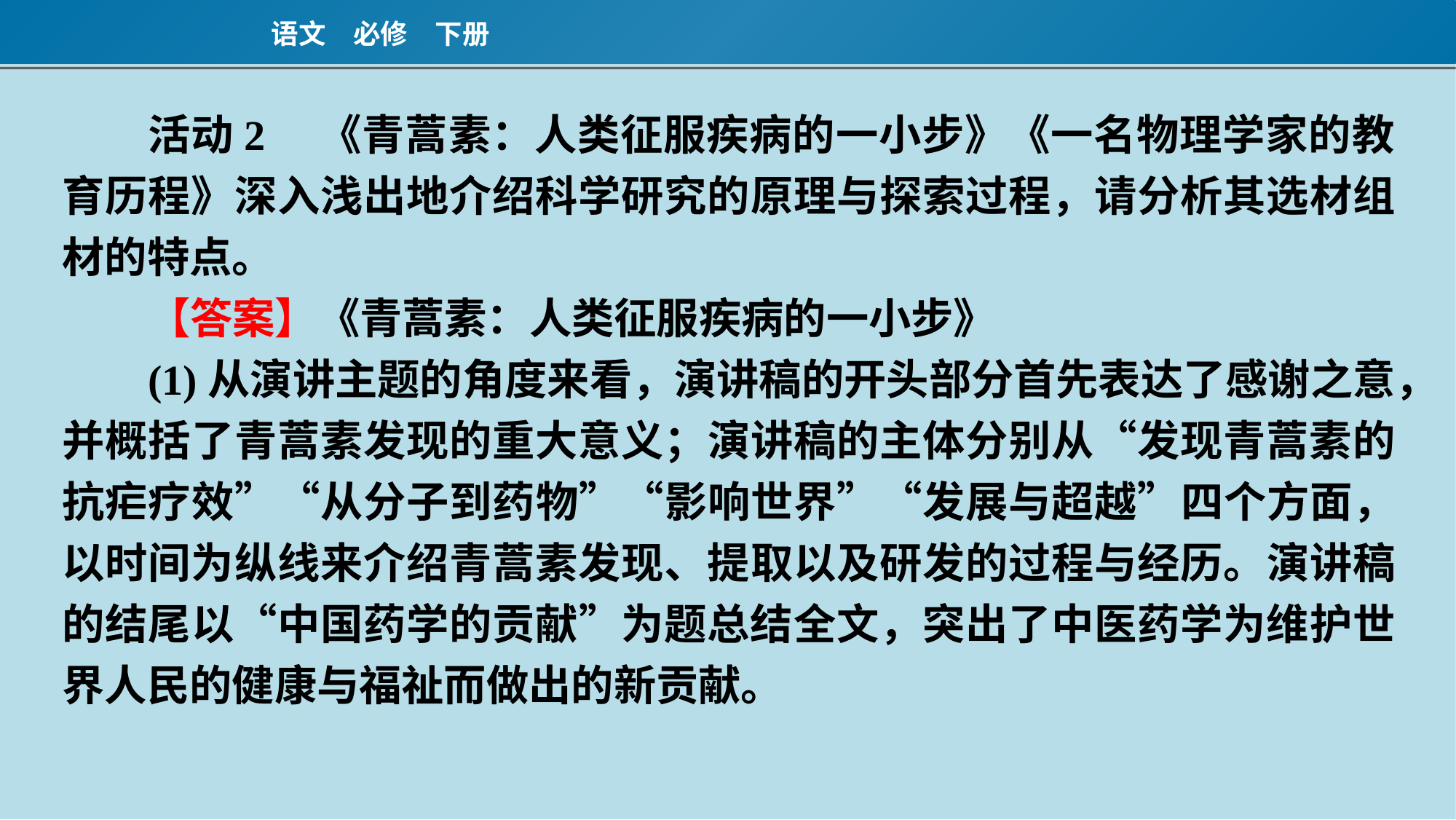

活动2　《青蒿素：人类征服疾病的一小步》《一名物理学家的教育历程》深入浅出地介绍科学研究的原理与探索过程，请分析其选材组材的特点。
【答案】《青蒿素：人类征服疾病的一小步》
(1)从演讲主题的角度来看，演讲稿的开头部分首先表达了感谢之意，并概括了青蒿素发现的重大意义；演讲稿的主体分别从“发现青蒿素的抗疟疗效”“从分子到药物”“影响世界”“发展与超越”四个方面，以时间为纵线来介绍青蒿素发现、提取以及研发的过程与经历。演讲稿的结尾以“中国药学的贡献”为题总结全文，突出了中医药学为维护世界人民的健康与福祉而做出的新贡献。